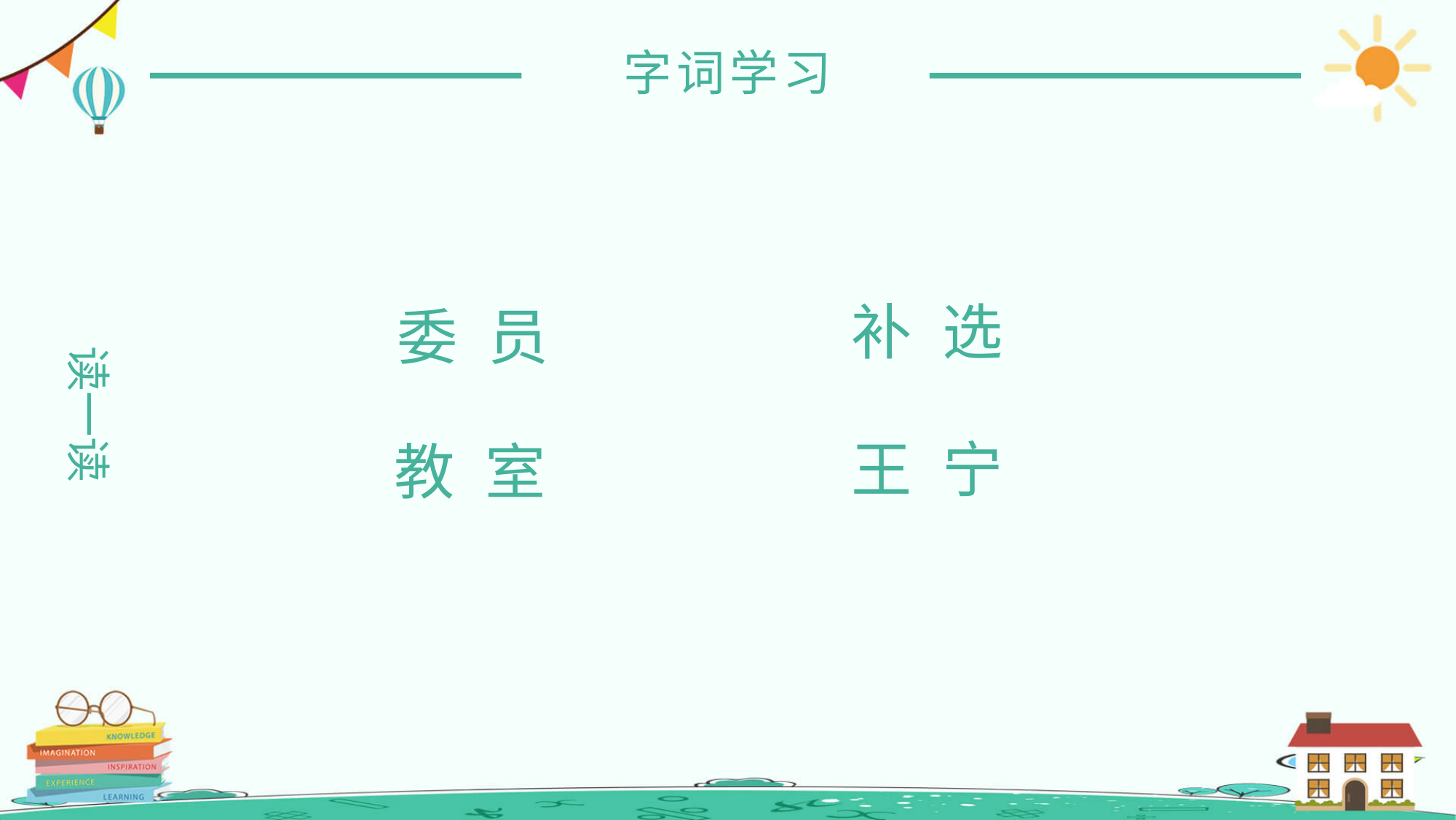

字词学习

补 选
委 员
读一读
王 宁
教 室